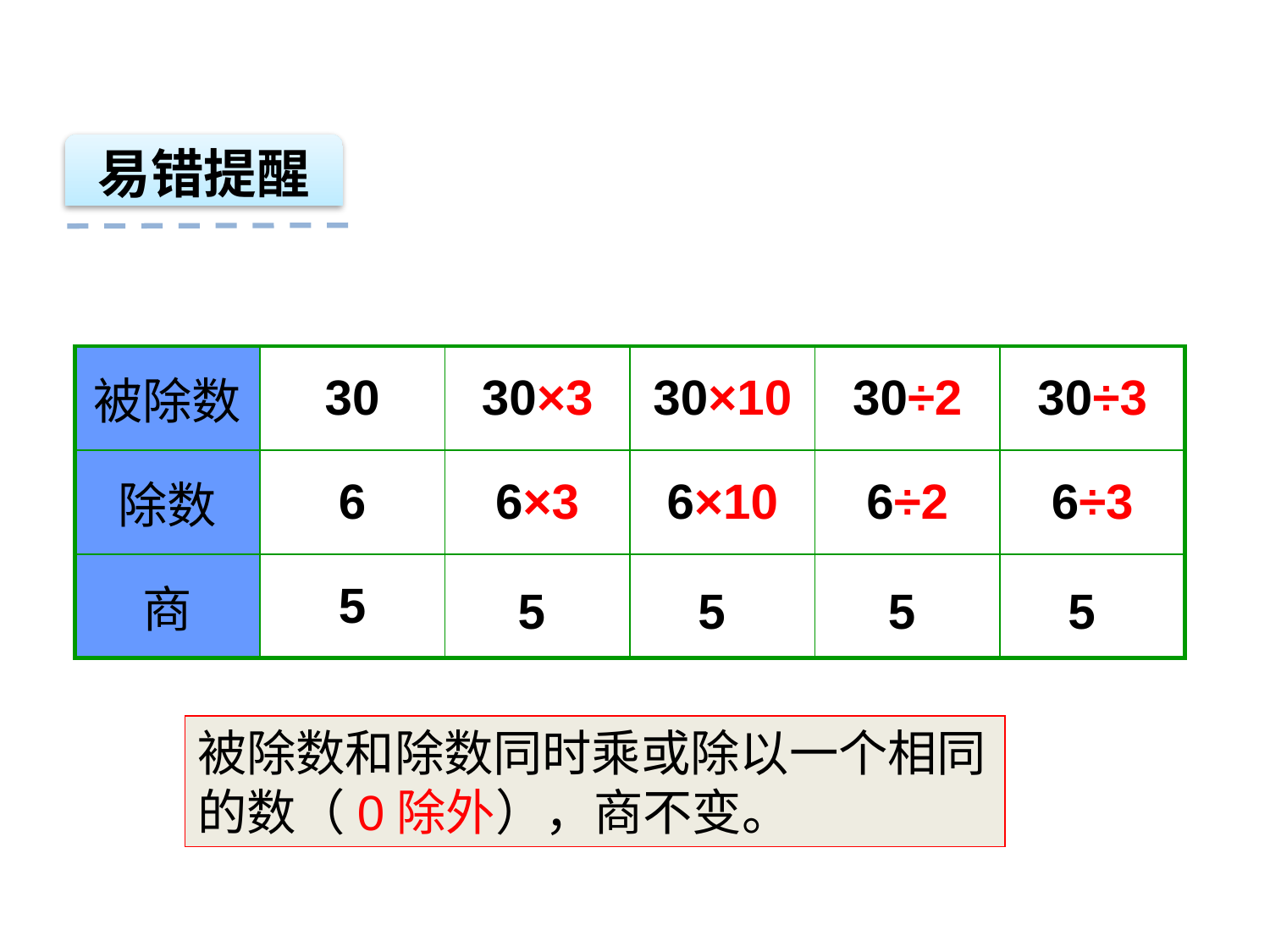

易错提醒
| 被除数 | 30 | 30×3 | 30×10 | 30÷2 | 30÷3 |
| --- | --- | --- | --- | --- | --- |
| 除数 | 6 | 6×3 | 6×10 | 6÷2 | 6÷3 |
| 商 | 5 |  |  |  |  |
5
5
5
5
被除数和除数同时乘或除以一个相同的数（0除外），商不变。